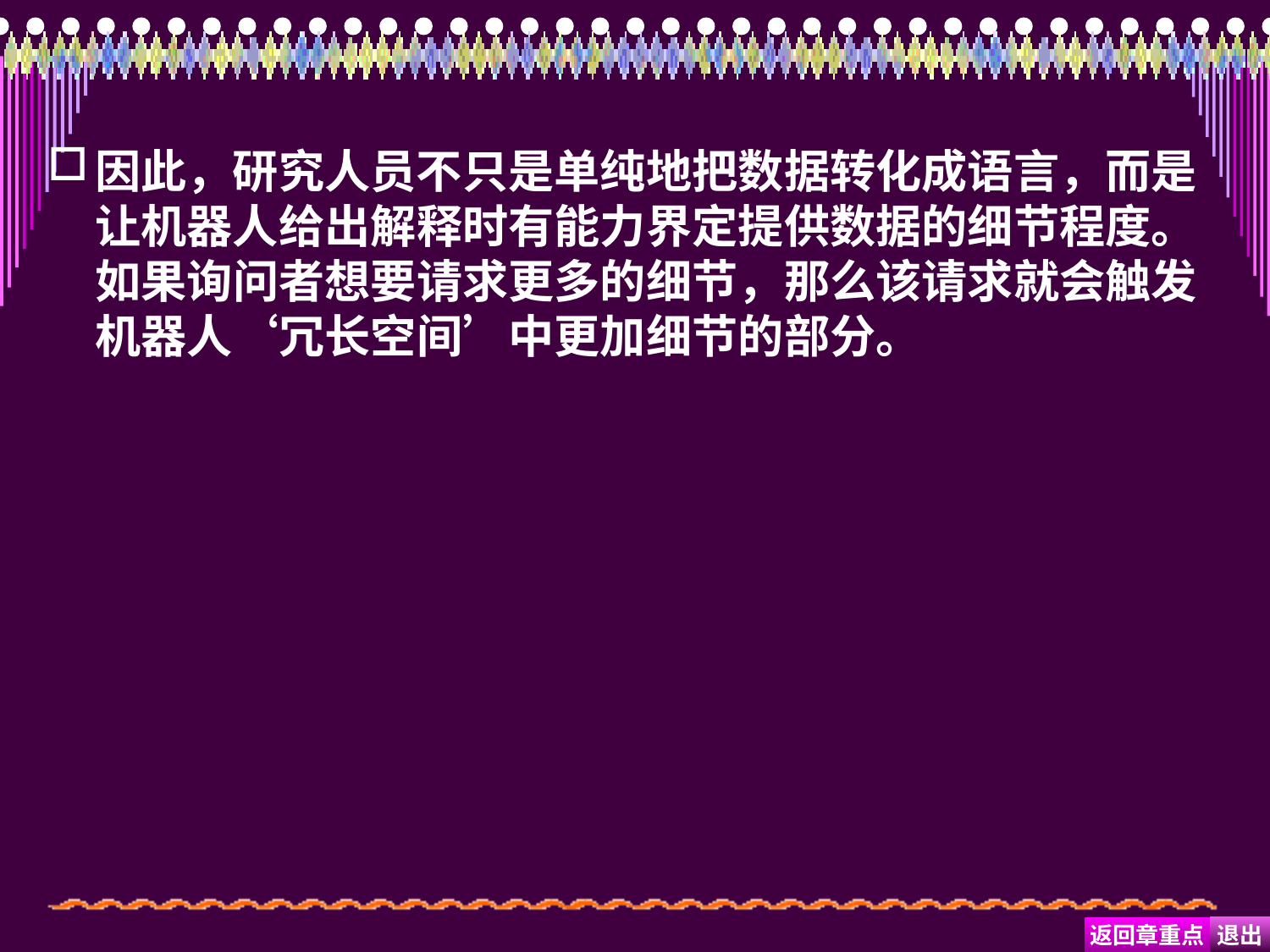

#
因此，研究人员不只是单纯地把数据转化成语言，而是让机器人给出解释时有能力界定提供数据的细节程度。如果询问者想要请求更多的细节，那么该请求就会触发机器人‘冗长空间’中更加细节的部分。